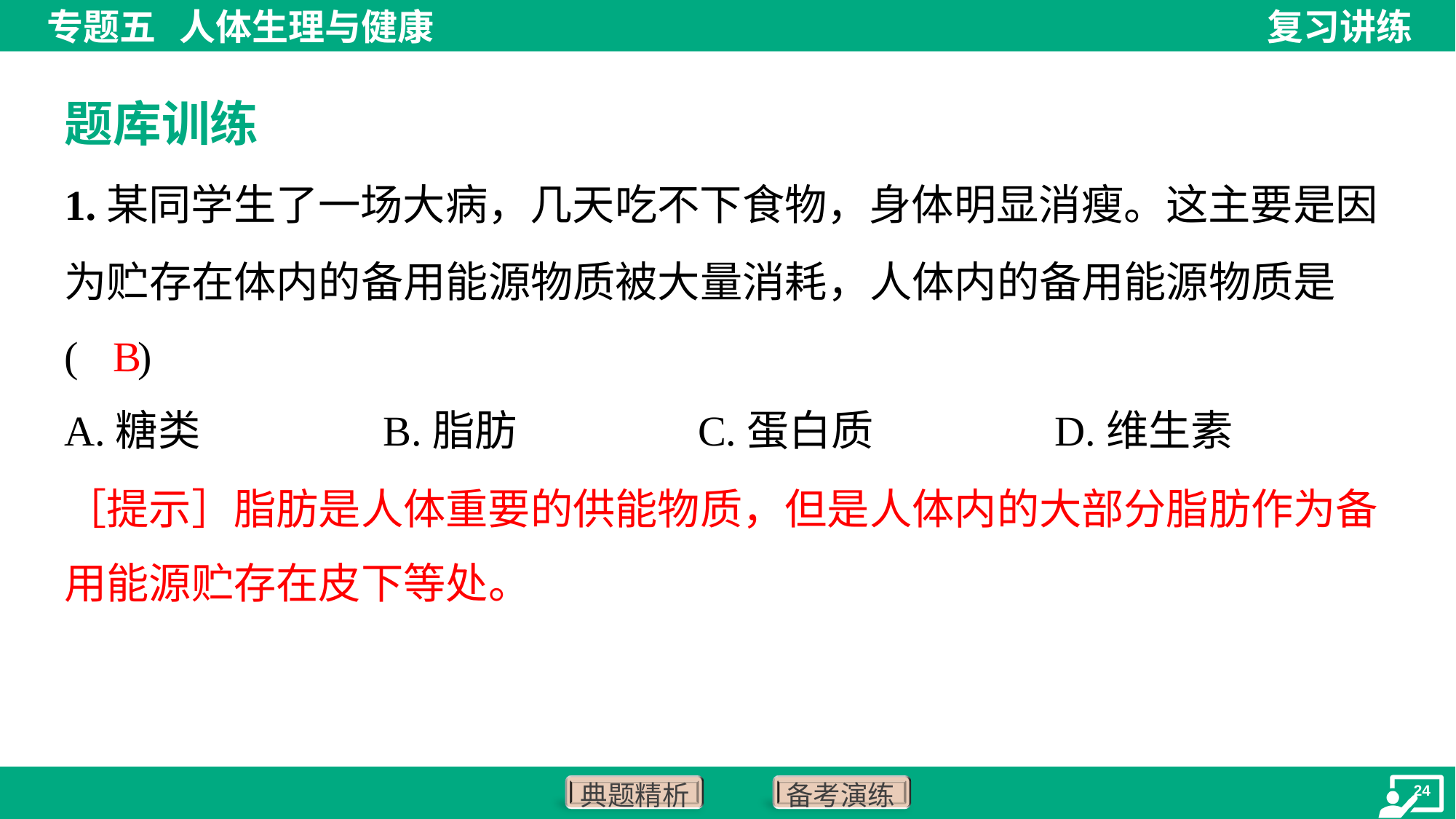

题库训练
1.某同学生了一场大病，几天吃不下食物，身体明显消瘦。这主要是因
为贮存在体内的备用能源物质被大量消耗，人体内的备用能源物质是
(     )
B
A.糖类	B.脂肪	C.蛋白质	D.维生素
［提示］脂肪是人体重要的供能物质，但是人体内的大部分脂肪作为备
用能源贮存在皮下等处。